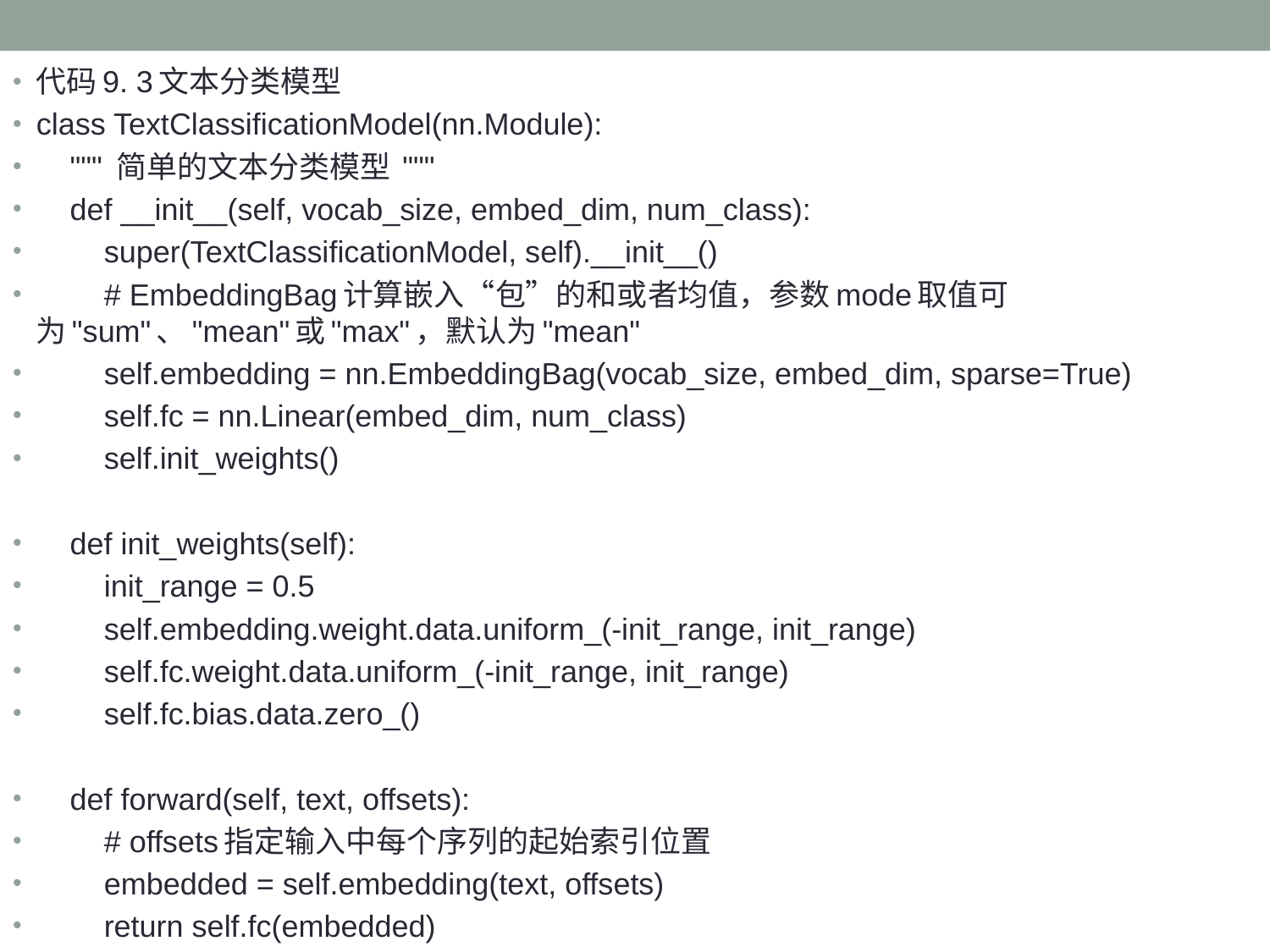

代码9. 3文本分类模型
class TextClassificationModel(nn.Module):
    """ 简单的文本分类模型 """
    def __init__(self, vocab_size, embed_dim, num_class):
        super(TextClassificationModel, self).__init__()
        # EmbeddingBag计算嵌入“包”的和或者均值，参数mode取值可为"sum"、"mean"或"max"，默认为"mean"
        self.embedding = nn.EmbeddingBag(vocab_size, embed_dim, sparse=True)
        self.fc = nn.Linear(embed_dim, num_class)
        self.init_weights()

    def init_weights(self):
        init_range = 0.5
        self.embedding.weight.data.uniform_(-init_range, init_range)
        self.fc.weight.data.uniform_(-init_range, init_range)
        self.fc.bias.data.zero_()

    def forward(self, text, offsets):
        # offsets指定输入中每个序列的起始索引位置
        embedded = self.embedding(text, offsets)
        return self.fc(embedded)